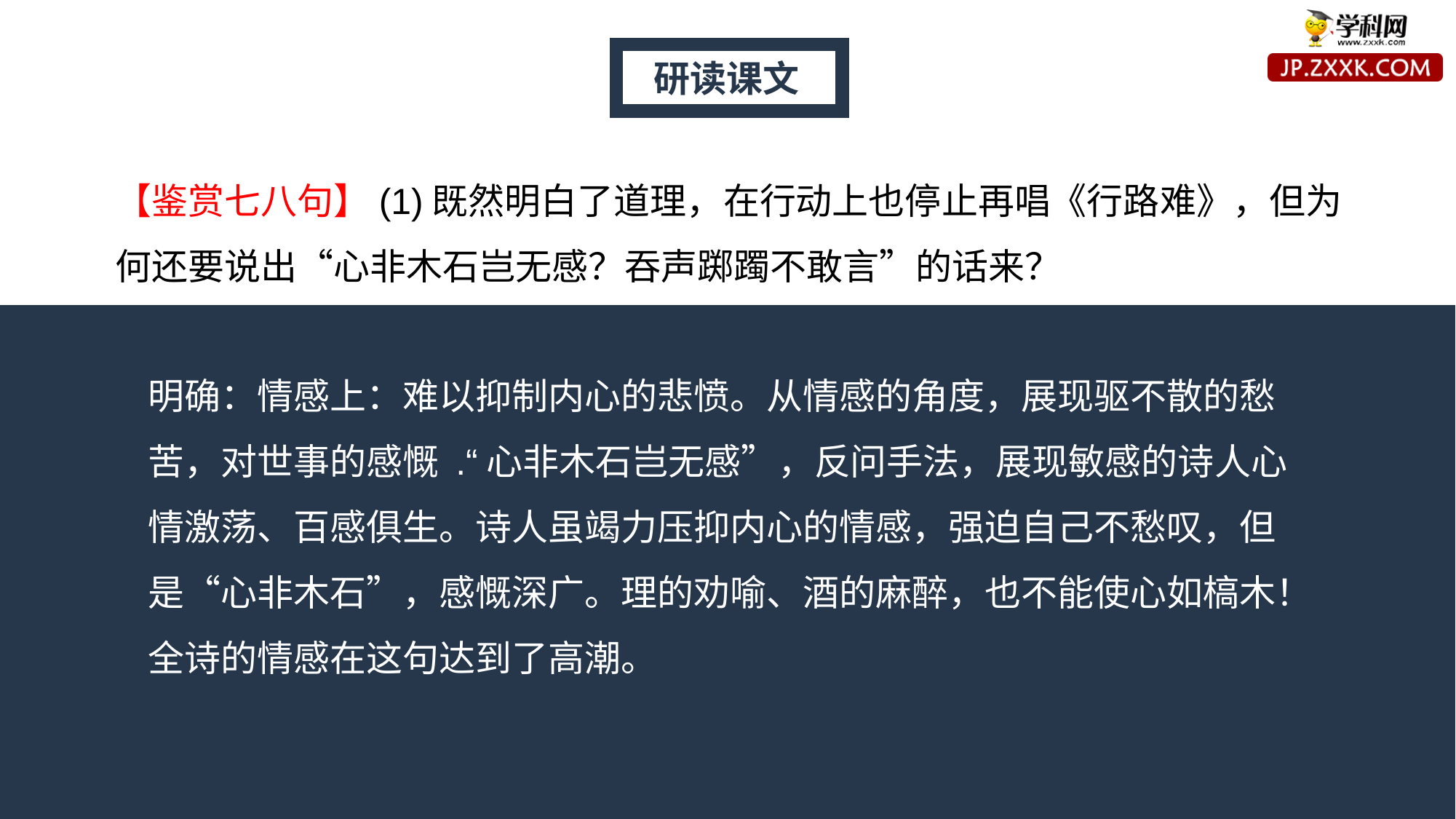

研读课文
【鉴赏七八句】(1)既然明白了道理，在行动上也停止再唱《行路难》，但为何还要说出“心非木石岂无感？吞声踯躅不敢言”的话来？

明确：情感上：难以抑制内心的悲愤。从情感的角度，展现驱不散的愁苦，对世事的感慨 .“心非木石岂无感”，反问手法，展现敏感的诗人心情激荡、百感俱生。诗人虽竭力压抑内心的情感，强迫自己不愁叹，但是“心非木石”，感慨深广。理的劝喻、酒的麻醉，也不能使心如槁木！全诗的情感在这句达到了高潮。